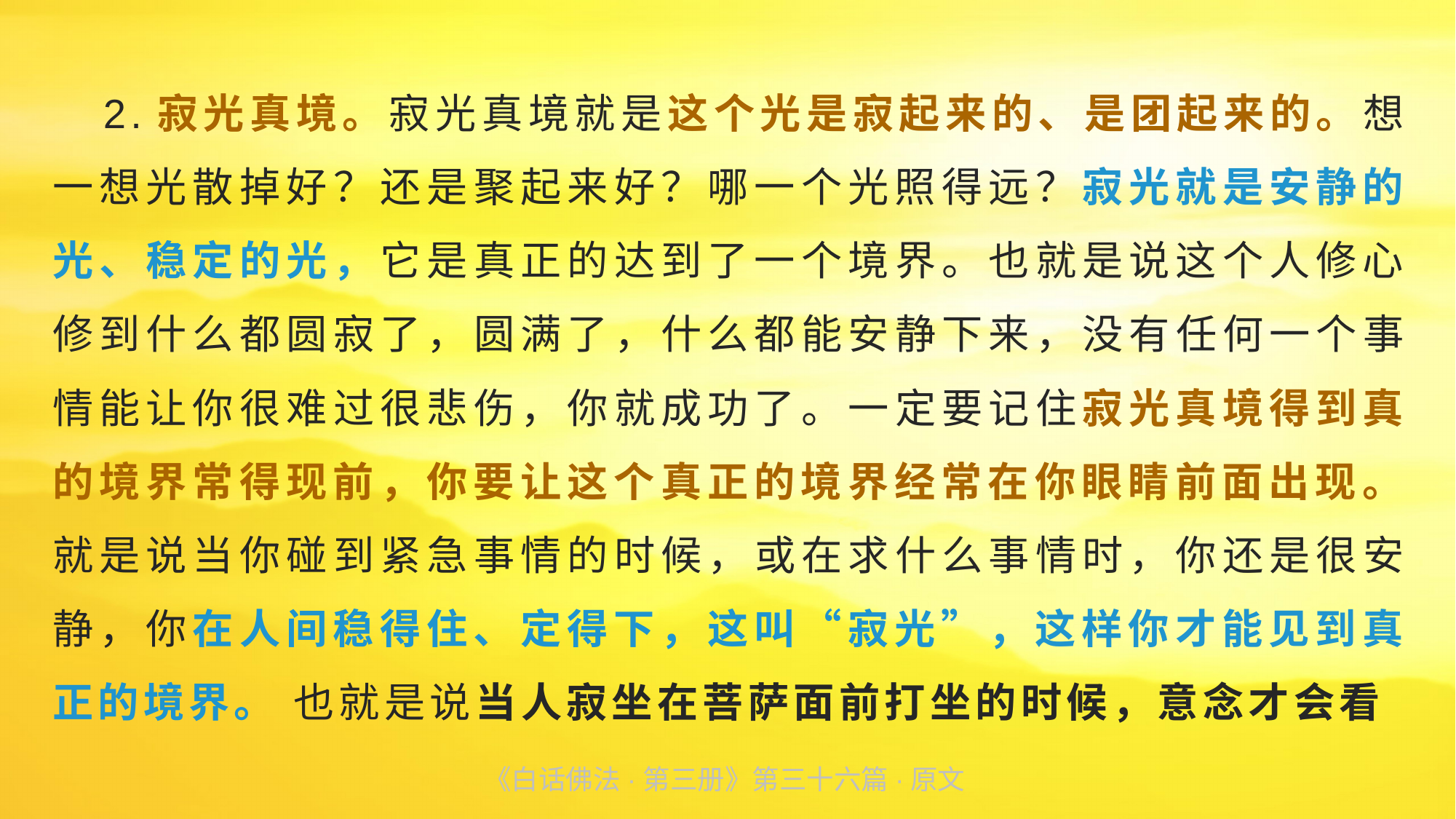

2.寂光真境。寂光真境就是这个光是寂起来的、是团起来的。想一想光散掉好？还是聚起来好？哪一个光照得远？寂光就是安静的光、稳定的光，它是真正的达到了一个境界。也就是说这个人修心修到什么都圆寂了，圆满了，什么都能安静下来，没有任何一个事情能让你很难过很悲伤，你就成功了。一定要记住寂光真境得到真的境界常得现前，你要让这个真正的境界经常在你眼睛前面出现。就是说当你碰到紧急事情的时候，或在求什么事情时，你还是很安静，你在人间稳得住、定得下，这叫“寂光”，这样你才能见到真正的境界。 也就是说当人寂坐在菩萨面前打坐的时候，意念才会看
《白话佛法·第三册》第三十六篇·原文